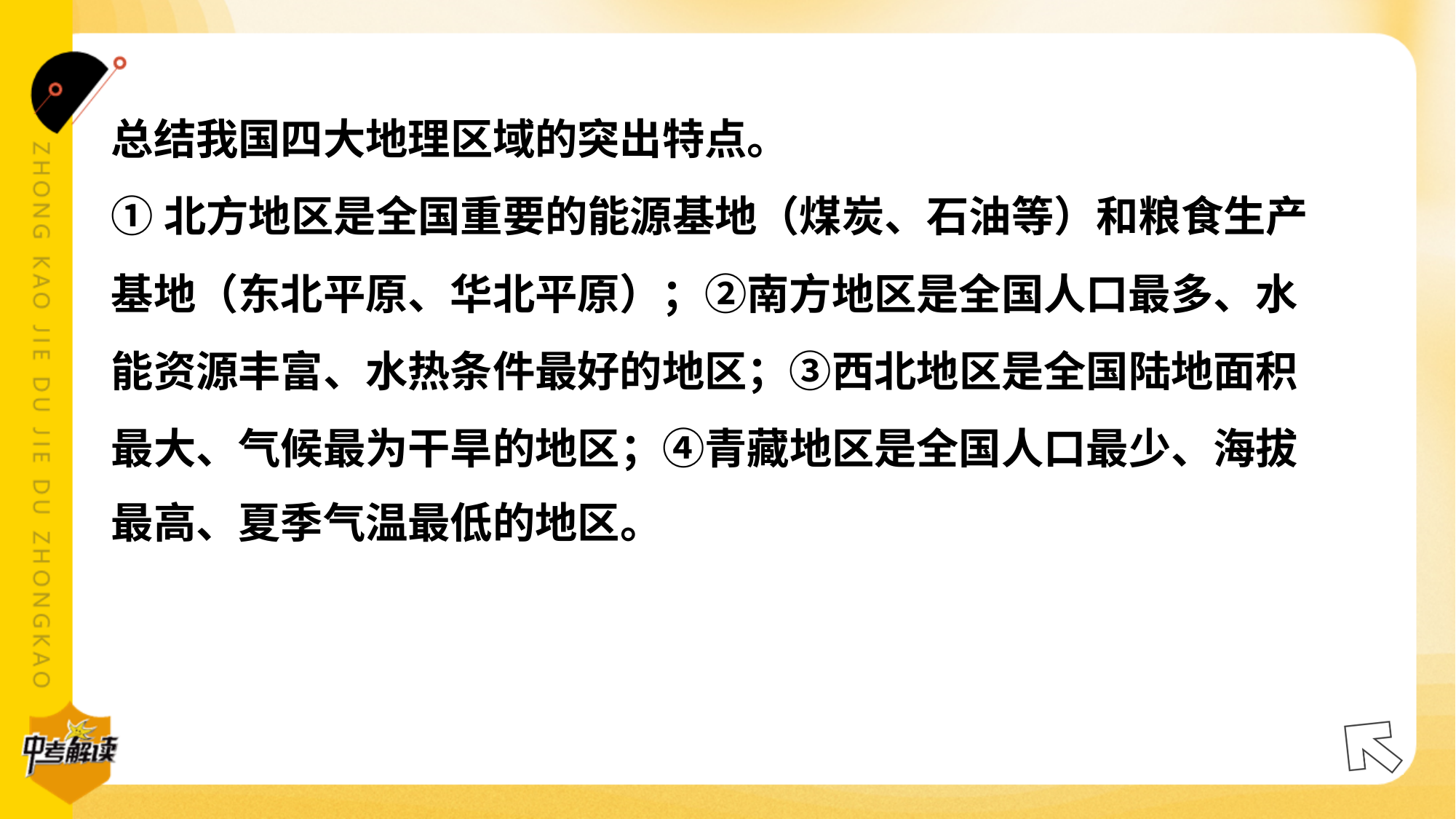

总结我国四大地理区域的突出特点。
①北方地区是全国重要的能源基地（煤炭、石油等）和粮食生产
基地（东北平原、华北平原）；②南方地区是全国人口最多、水
能资源丰富、水热条件最好的地区；③西北地区是全国陆地面积
最大、气候最为干旱的地区；④青藏地区是全国人口最少、海拔
最高、夏季气温最低的地区。